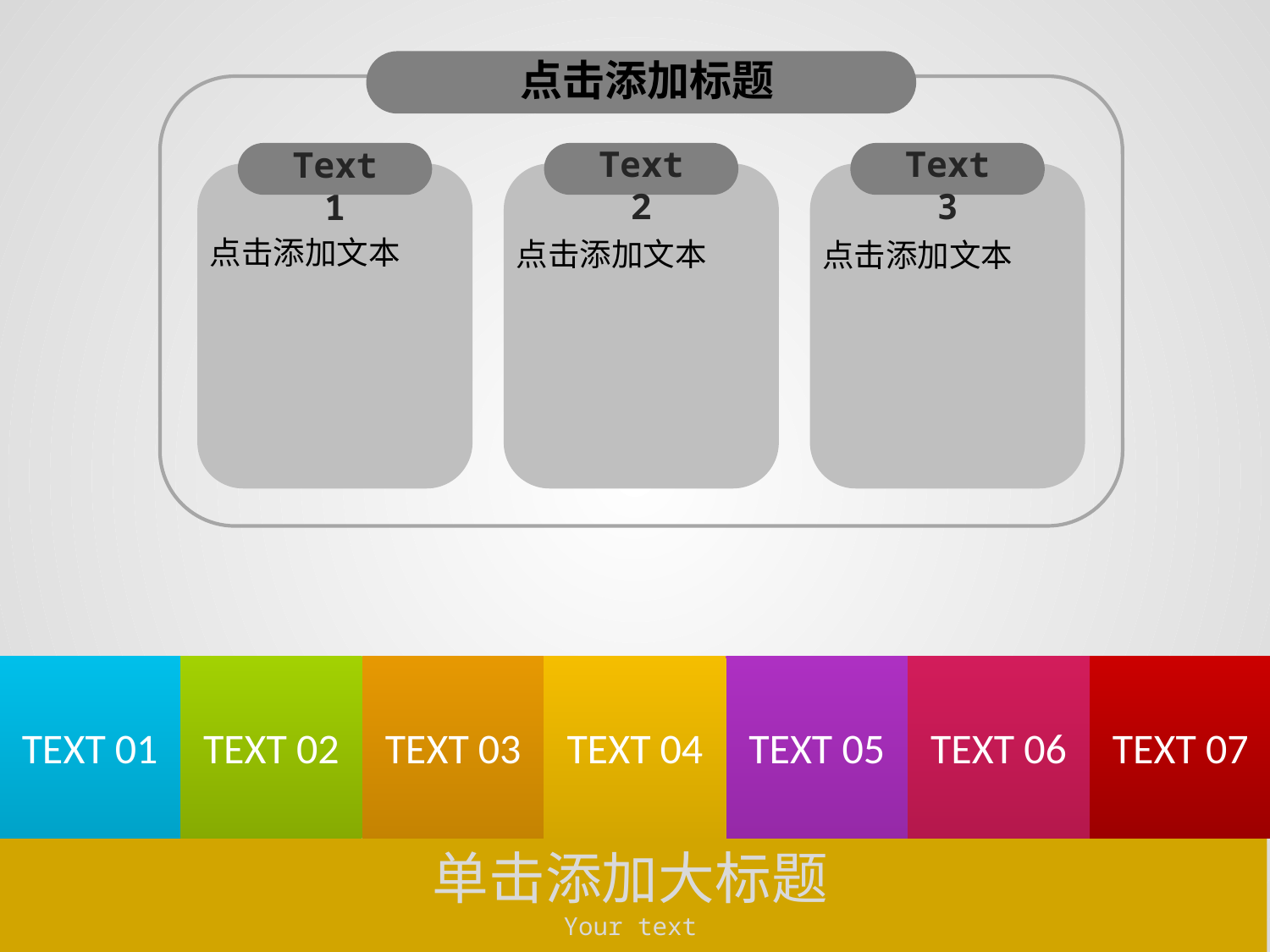

点击添加标题

Text 2
Text 3
Text 1

点击添加文本
点击添加文本
点击添加文本

单击添加大标题
Your text

TEXT 07
TEXT 06
TEXT 05
TEXT 01
TEXT 02
TEXT 03
TEXT 04